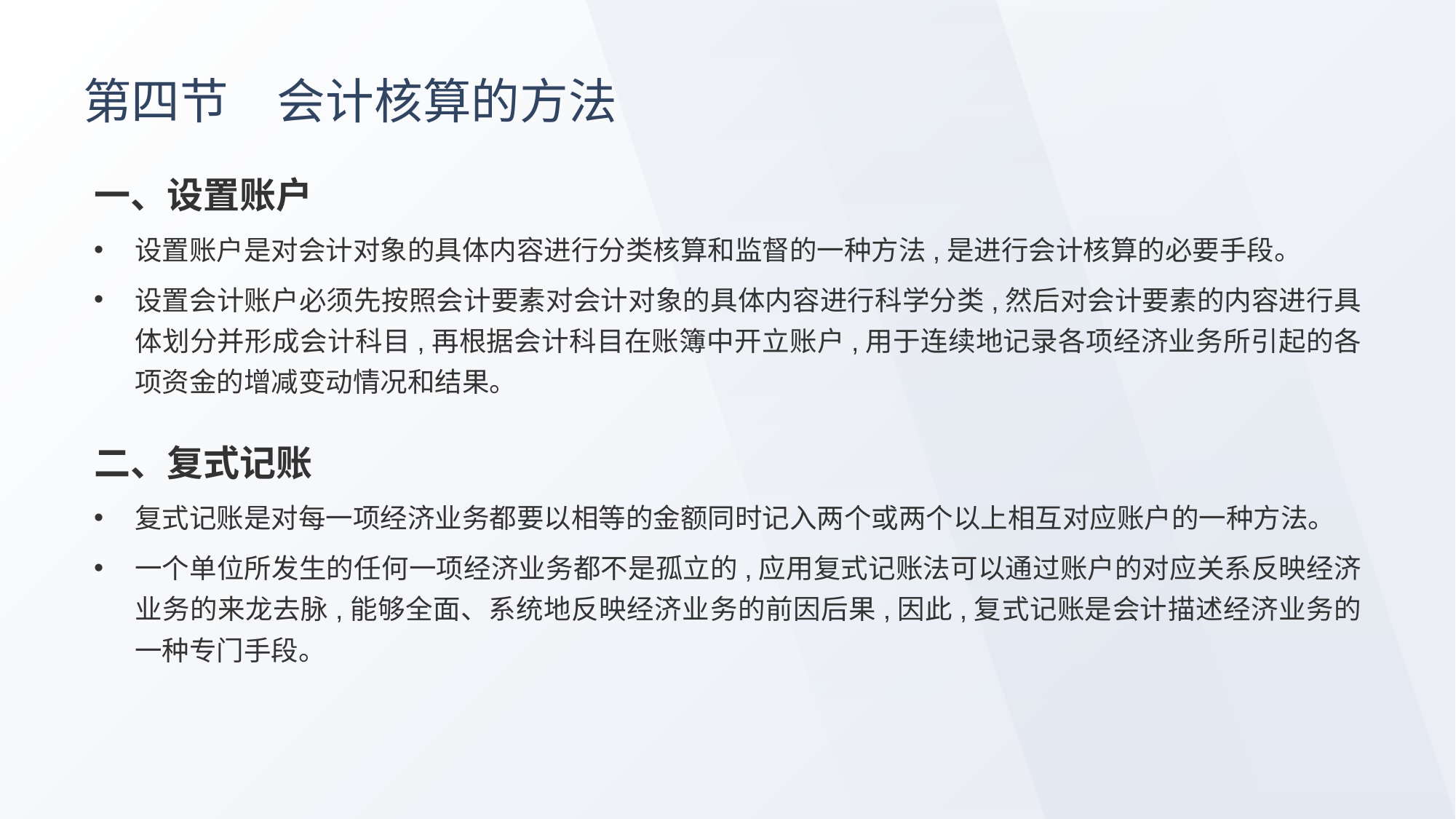

# 第四节　会计核算的方法
一、设置账户
设置账户是对会计对象的具体内容进行分类核算和监督的一种方法,是进行会计核算的必要手段。
设置会计账户必须先按照会计要素对会计对象的具体内容进行科学分类,然后对会计要素的内容进行具体划分并形成会计科目,再根据会计科目在账簿中开立账户,用于连续地记录各项经济业务所引起的各项资金的增减变动情况和结果。
二、复式记账
复式记账是对每一项经济业务都要以相等的金额同时记入两个或两个以上相互对应账户的一种方法。
一个单位所发生的任何一项经济业务都不是孤立的,应用复式记账法可以通过账户的对应关系反映经济业务的来龙去脉,能够全面、系统地反映经济业务的前因后果,因此,复式记账是会计描述经济业务的一种专门手段。